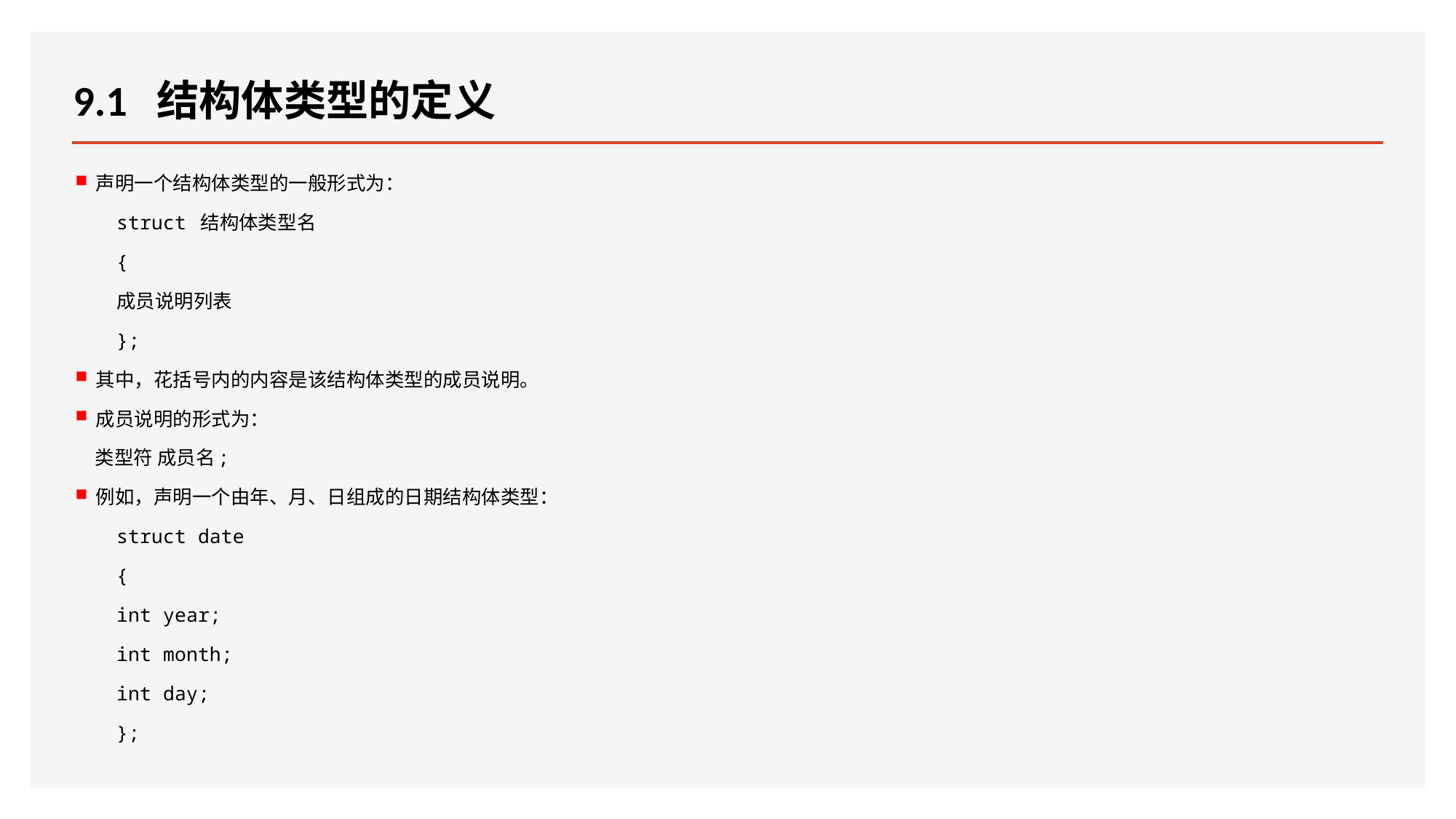

# 9.1  结构体类型的定义
声明一个结构体类型的一般形式为：
struct 结构体类型名
{
成员说明列表
};
其中，花括号内的内容是该结构体类型的成员说明。
成员说明的形式为：
    类型符 成员名;
例如，声明一个由年、月、日组成的日期结构体类型：
struct date
{
int year;
int month;
int day;
};